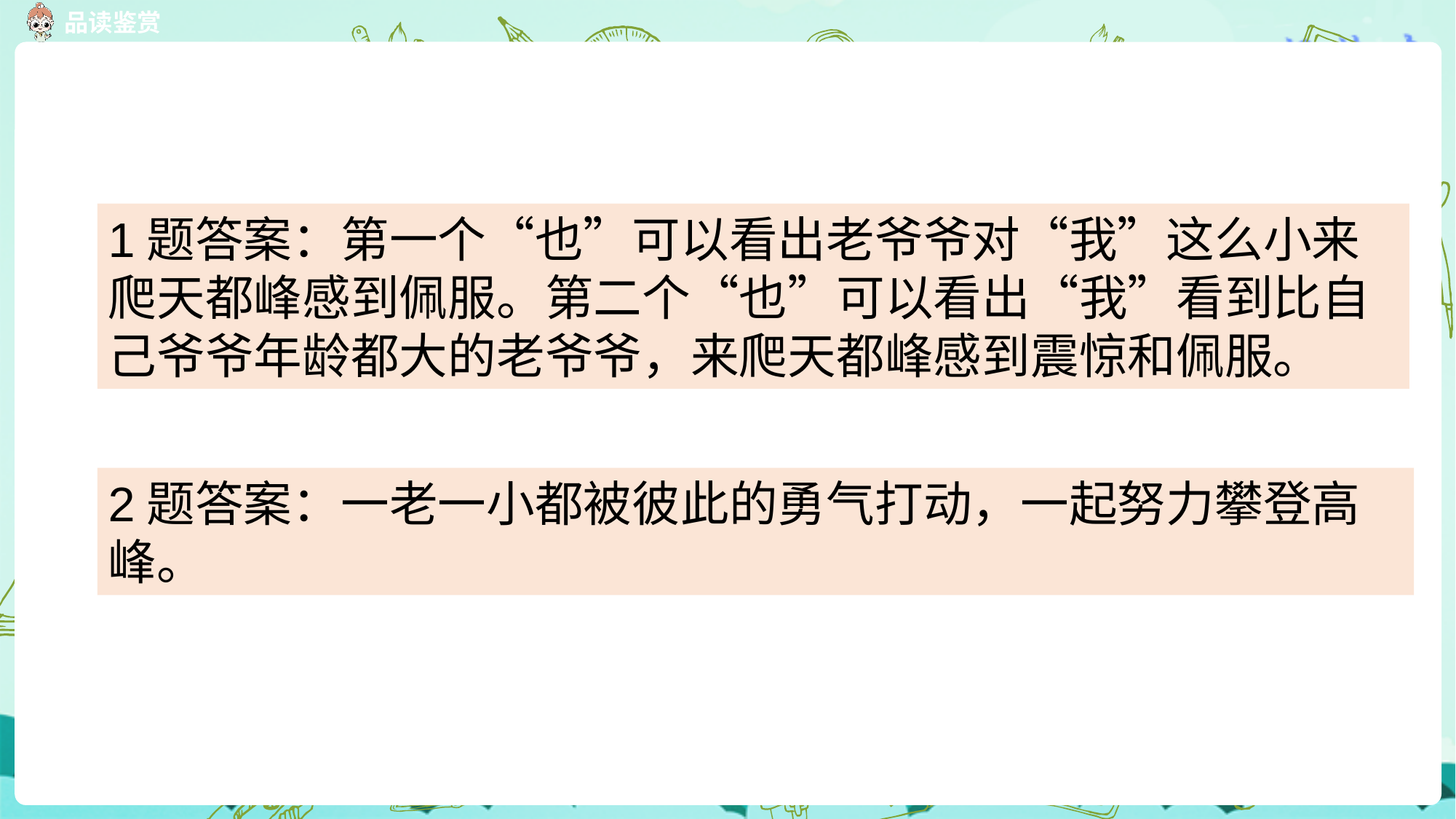

1题答案：第一个“也”可以看出老爷爷对“我”这么小来爬天都峰感到佩服。第二个“也”可以看出“我”看到比自己爷爷年龄都大的老爷爷，来爬天都峰感到震惊和佩服。
2题答案：一老一小都被彼此的勇气打动，一起努力攀登高峰。